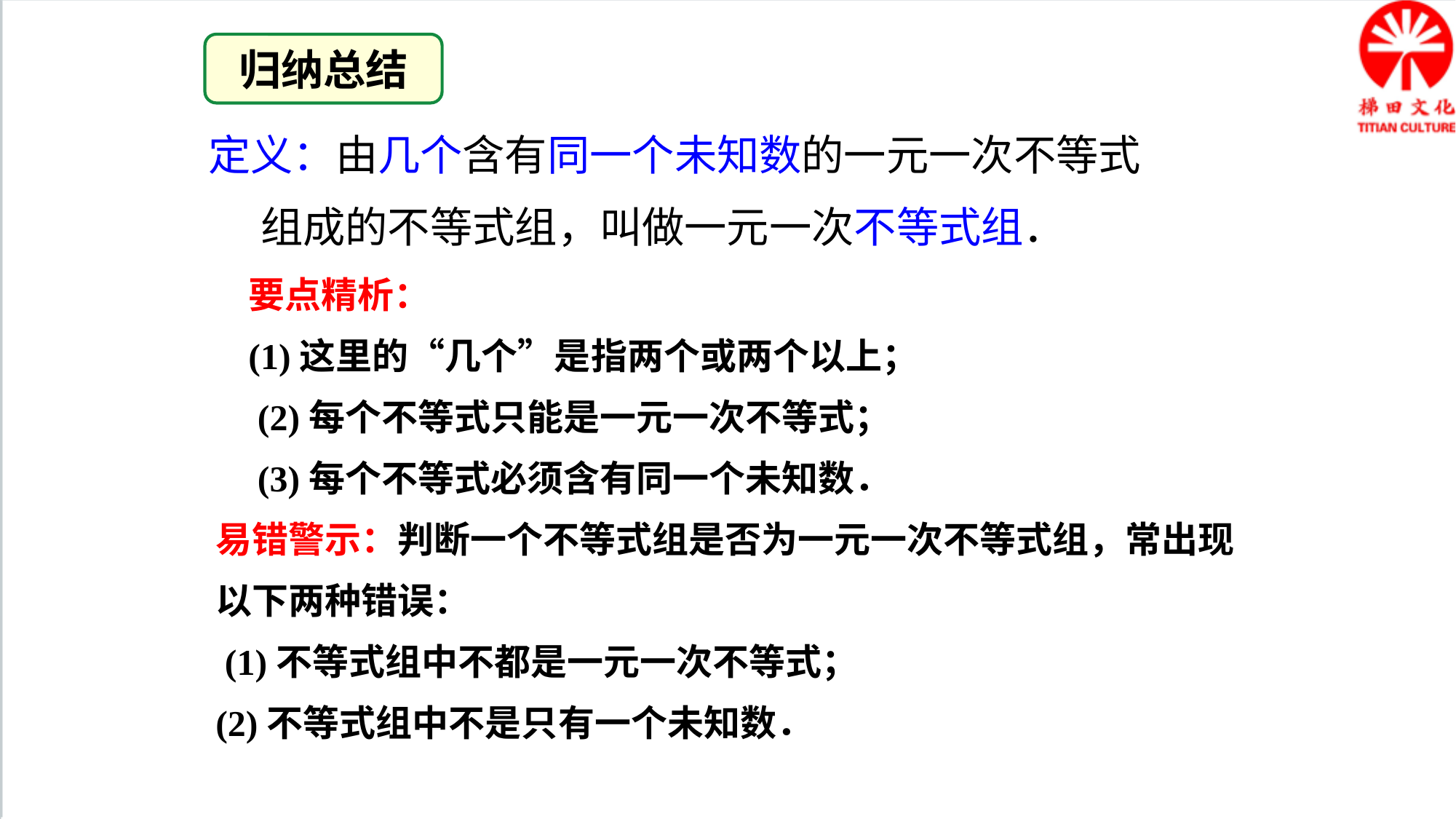

归纳总结
定义：由几个含有同一个未知数的一元一次不等式
 组成的不等式组，叫做一元一次不等式组．
要点精析：
(1)这里的“几个”是指两个或两个以上；
 (2)每个不等式只能是一元一次不等式；
 (3)每个不等式必须含有同一个未知数．
易错警示：判断一个不等式组是否为一元一次不等式组，常出现以下两种错误：
 (1)不等式组中不都是一元一次不等式；
(2)不等式组中不是只有一个未知数．